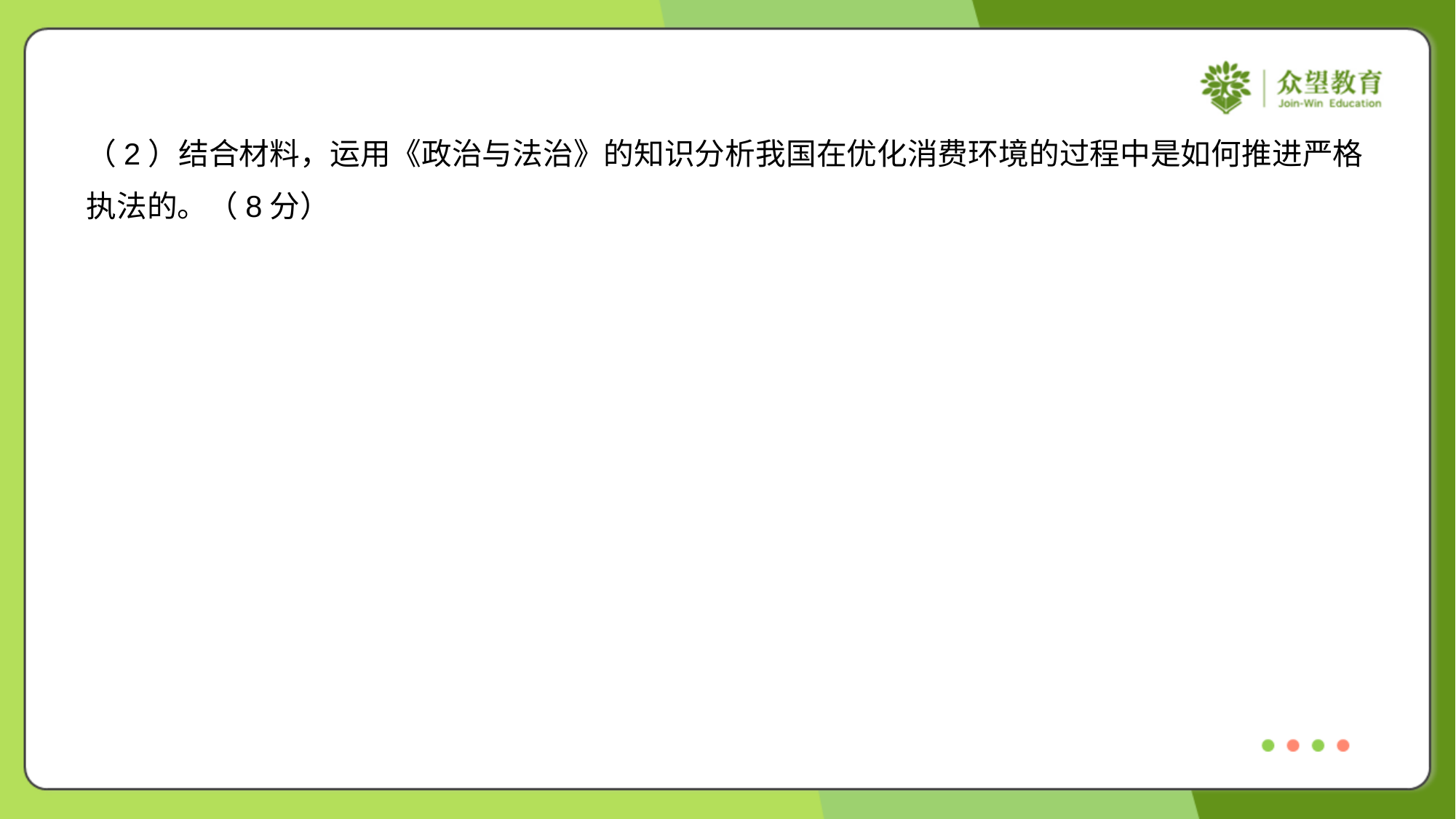

（2）结合材料，运用《政治与法治》的知识分析我国在优化消费环境的过程中是如何推进严格
执法的。（8分）